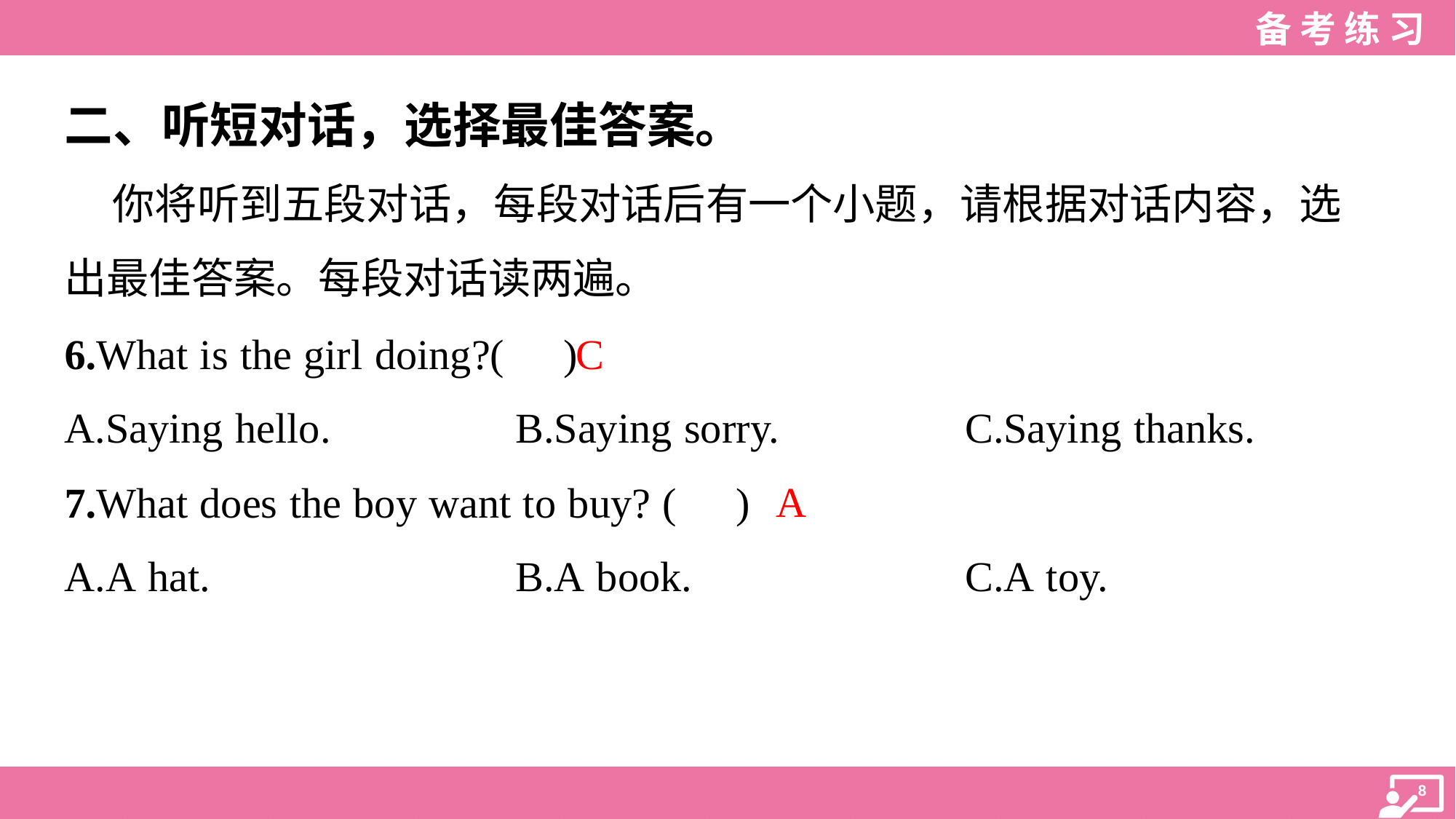

二、听短对话，选择最佳答案。
    你将听到五段对话，每段对话后有一个小题，请根据对话内容，选
出最佳答案。每段对话读两遍。
C
6.What is the girl doing?(     )
A.Saying hello.	B.Saying sorry.	C.Saying thanks.
A
7.What does the boy want to buy? (     )
A.A hat.	B.A book.	C.A toy.